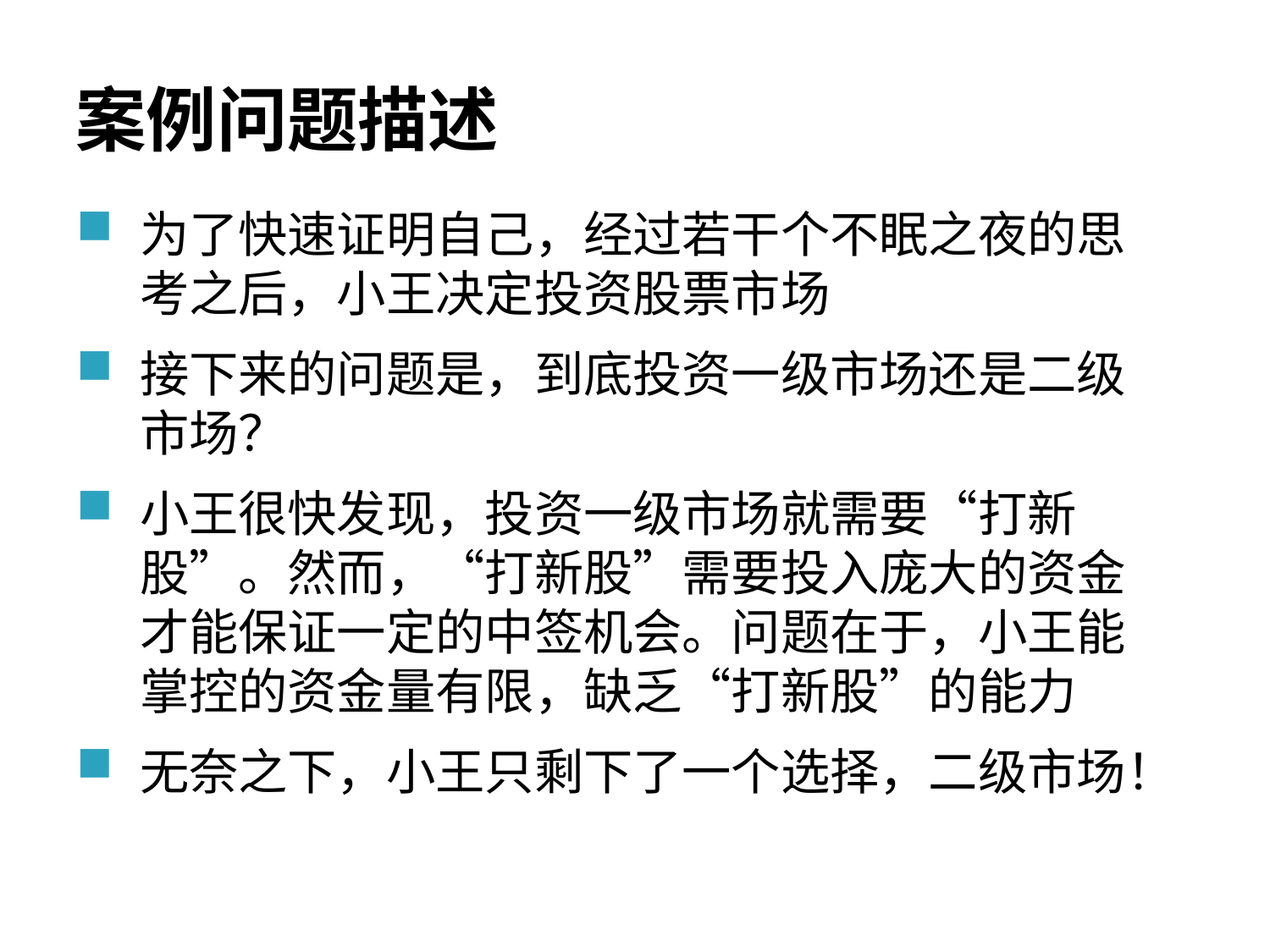

# 案例问题描述
为了快速证明自己，经过若干个不眠之夜的思考之后，小王决定投资股票市场
接下来的问题是，到底投资一级市场还是二级市场？
小王很快发现，投资一级市场就需要“打新股”。然而，“打新股”需要投入庞大的资金才能保证一定的中签机会。问题在于，小王能掌控的资金量有限，缺乏“打新股”的能力
无奈之下，小王只剩下了一个选择，二级市场！